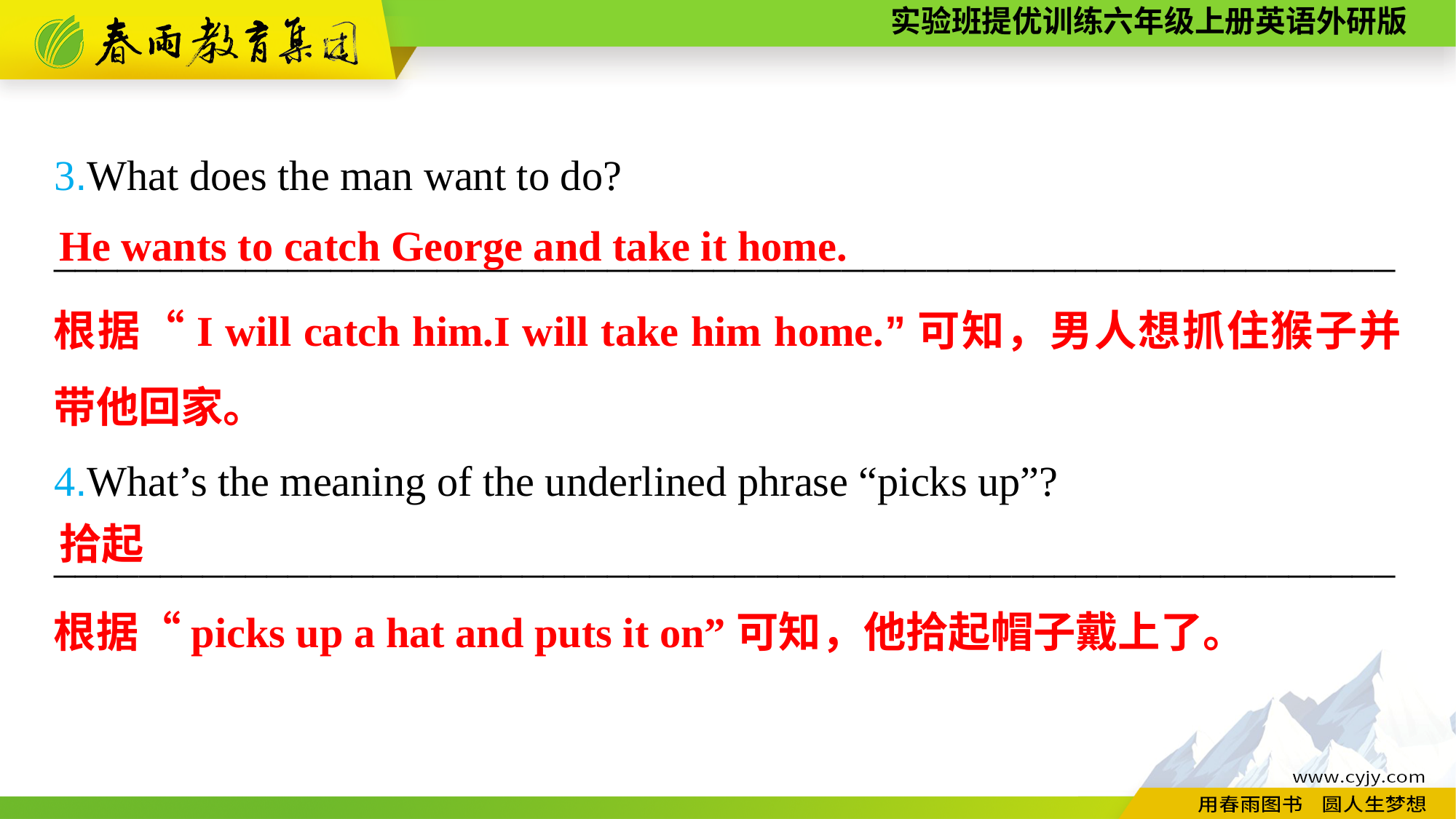

3.What does the man want to do?
_______________________________________________________________

4.What’s the meaning of the underlined phrase “picks up”?
_______________________________________________________________
He wants to catch George and take it home.
根据“I will catch him.I will take him home.”可知，男人想抓住猴子并带他回家。
拾起
根据“picks up a hat and puts it on”可知，他拾起帽子戴上了。